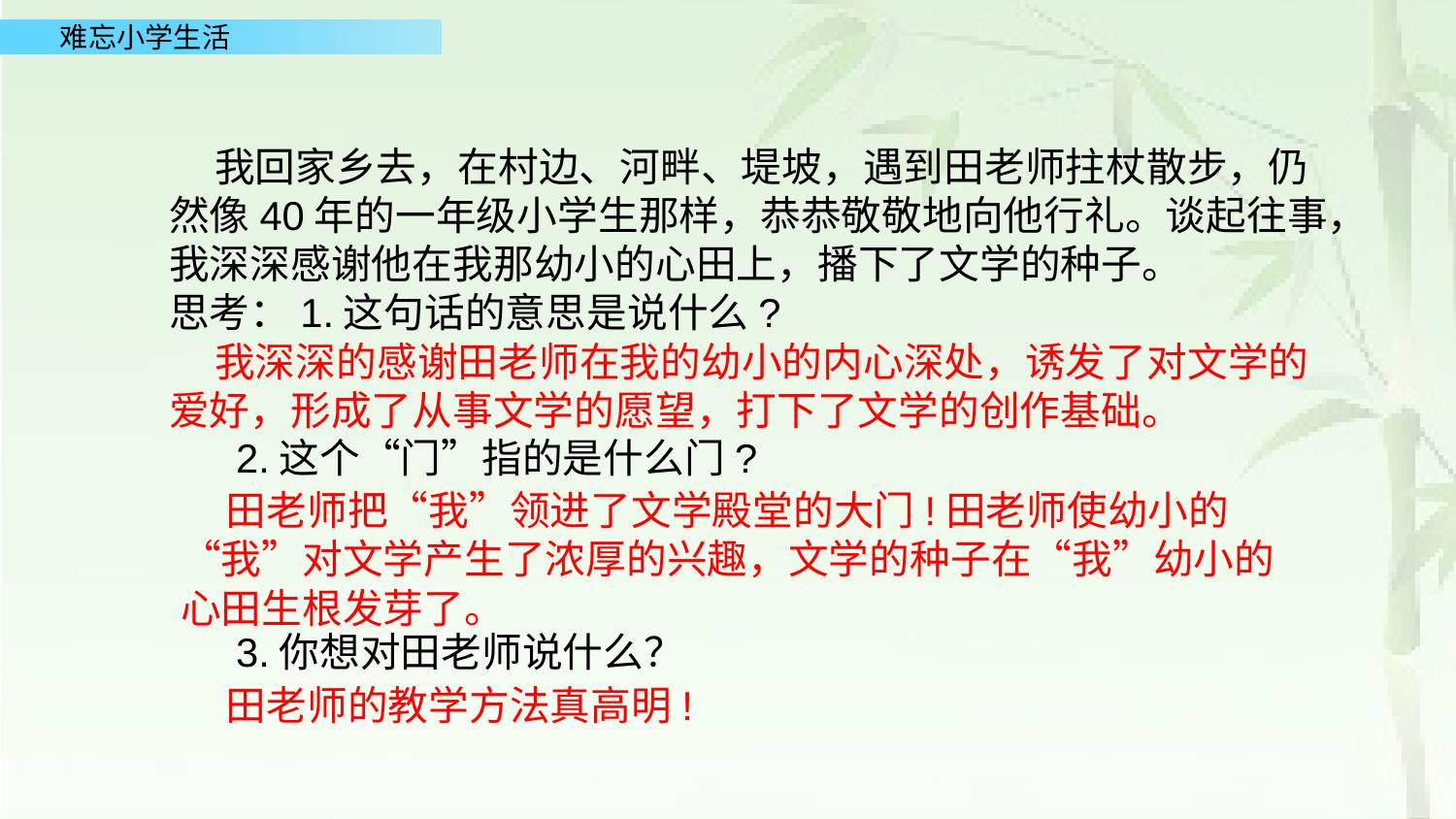

我回家乡去，在村边、河畔、堤坡，遇到田老师拄杖散步，仍然像40年的一年级小学生那样，恭恭敬敬地向他行礼。谈起往事，我深深感谢他在我那幼小的心田上，播下了文学的种子。
思考：1.这句话的意思是说什么?

      2.这个“门”指的是什么门?

      3.你想对田老师说什么？
    我深深的感谢田老师在我的幼小的内心深处，诱发了对文学的爱好，形成了从事文学的愿望，打下了文学的创作基础。

    田老师把“我”领进了文学殿堂的大门!田老师使幼小的“我”对文学产生了浓厚的兴趣，文学的种子在“我”幼小的心田生根发芽了。

    田老师的教学方法真高明!